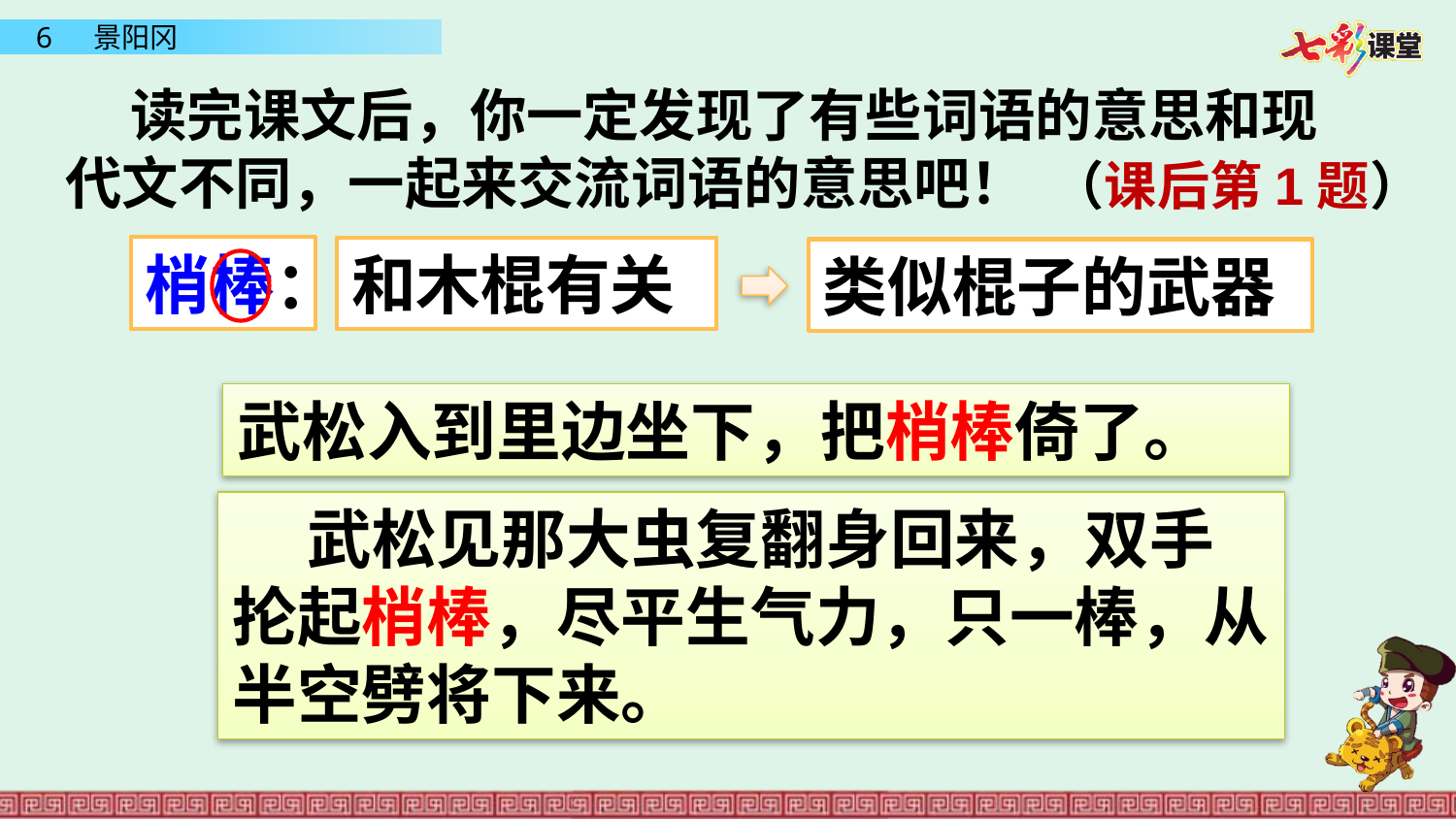

读完课文后，你一定发现了有些词语的意思和现代文不同，一起来交流词语的意思吧！
（课后第1题）
梢棒：
和木棍有关
类似棍子的武器

武松入到里边坐下，把梢棒倚了。
    武松见那大虫复翻身回来，双手抡起梢棒，尽平生气力，只一棒，从半空劈将下来。